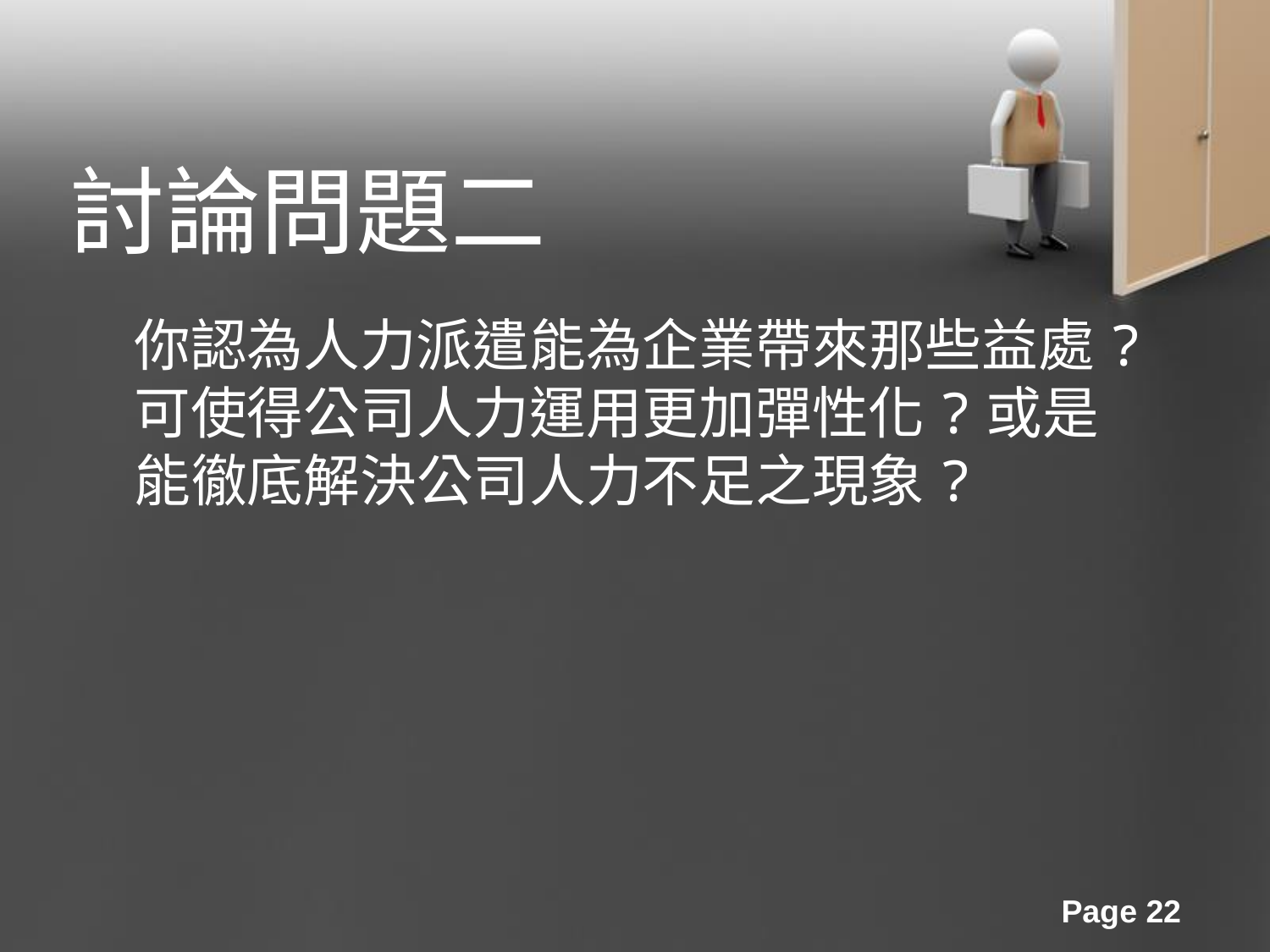

討論問題二
你認為人力派遣能為企業帶來那些益處?可使得公司人力運用更加彈性化?或是能徹底解決公司人力不足之現象?